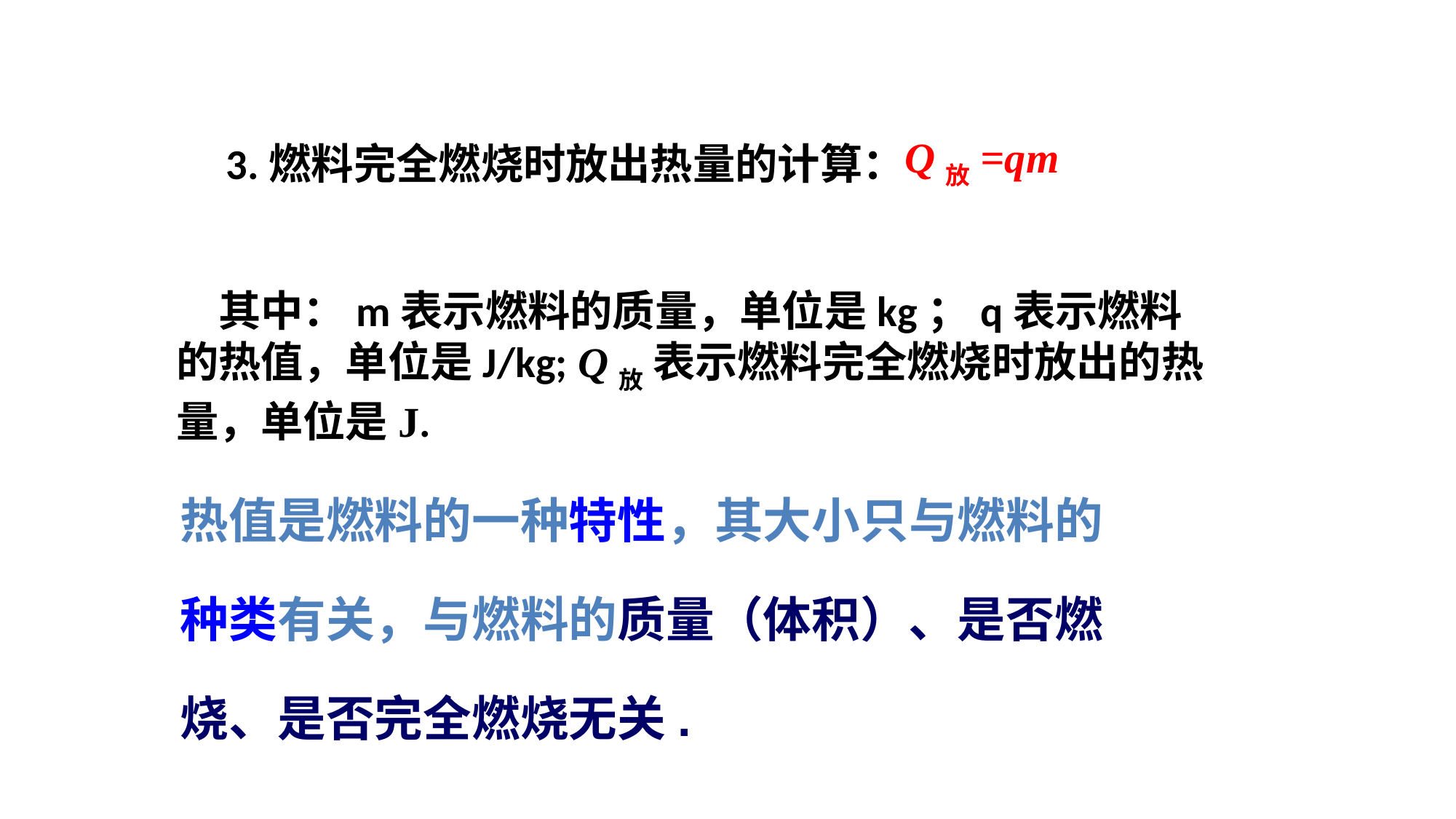

Q放=qm
　3.燃料完全燃烧时放出热量的计算：
　其中：m表示燃料的质量，单位是kg；q表示燃料的热值，单位是J/kg; Q放 表示燃料完全燃烧时放出的热量，单位是J.

热值是燃料的一种特性，其大小只与燃料的种类有关，与燃料的质量（体积）、是否燃烧、是否完全燃烧无关.